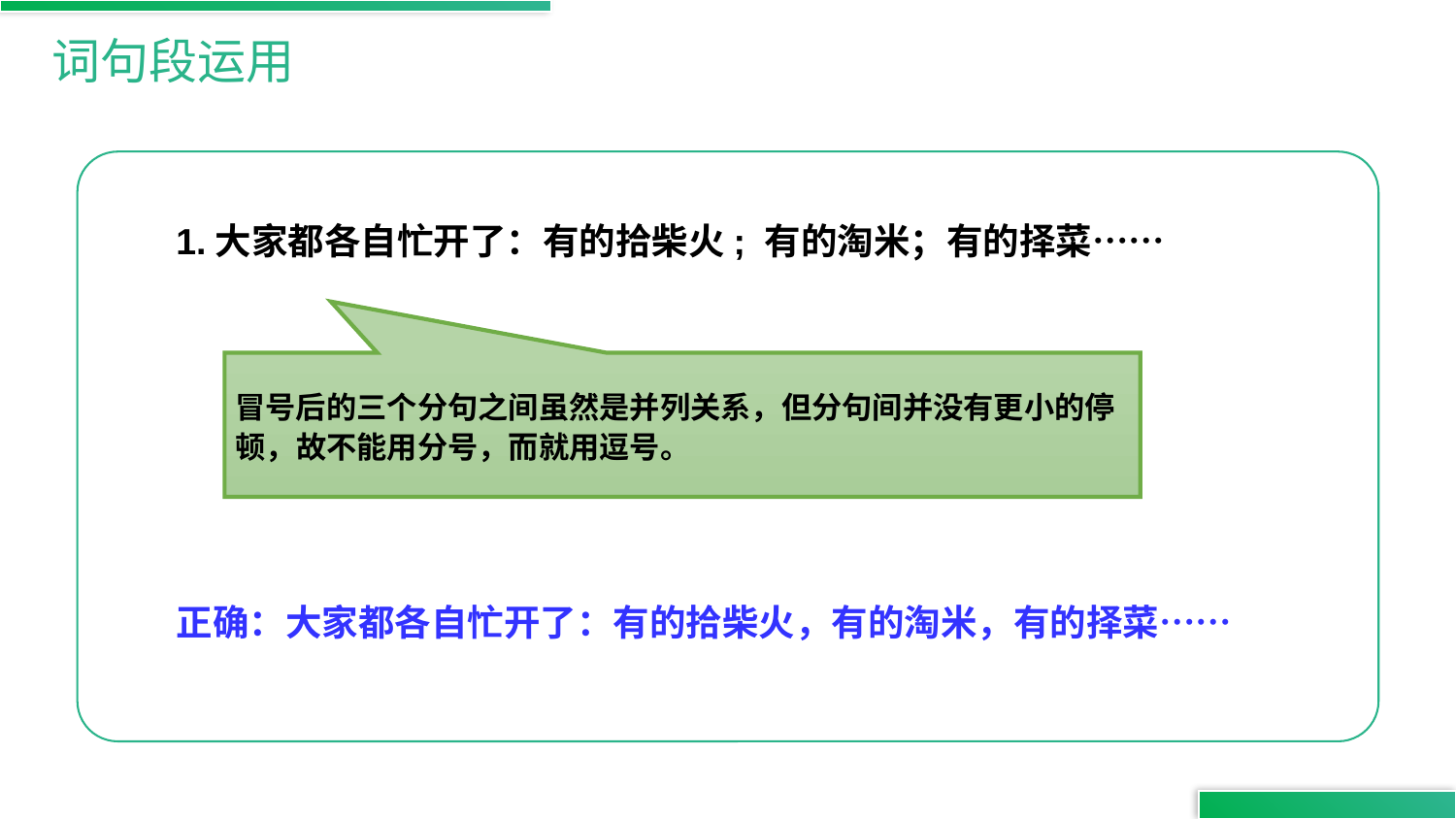

词句段运用
1.大家都各自忙开了：有的拾柴火; 有的淘米；有的择菜……
冒号后的三个分句之间虽然是并列关系，但分句间并没有更小的停顿，故不能用分号，而就用逗号。
正确：大家都各自忙开了：有的拾柴火，有的淘米，有的择菜……